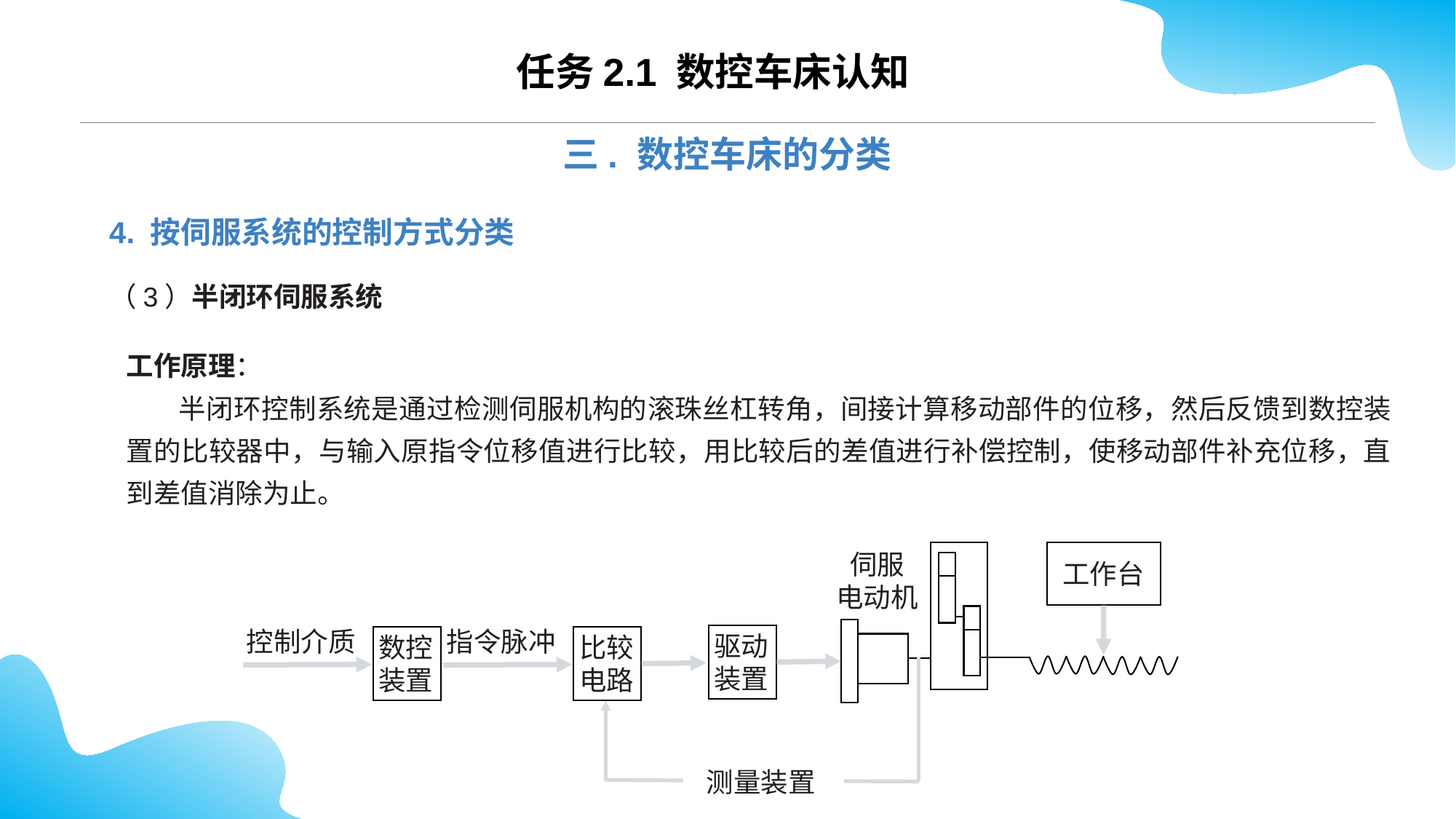

任务2.1 数控车床认知
三. 数控车床的分类
4. 按伺服系统的控制方式分类
（3）半闭环伺服系统
工作原理：
       半闭环控制系统是通过检测伺服机构的滚珠丝杠转角，间接计算移动部件的位移，然后反馈到数控装置的比较器中，与输入原指令位移值进行比较，用比较后的差值进行补偿控制，使移动部件补充位移，直到差值消除为止。
伺服
电动机

工作台

控制介质

指令脉冲
驱动
装置

数控装置

比较电路

测量装置